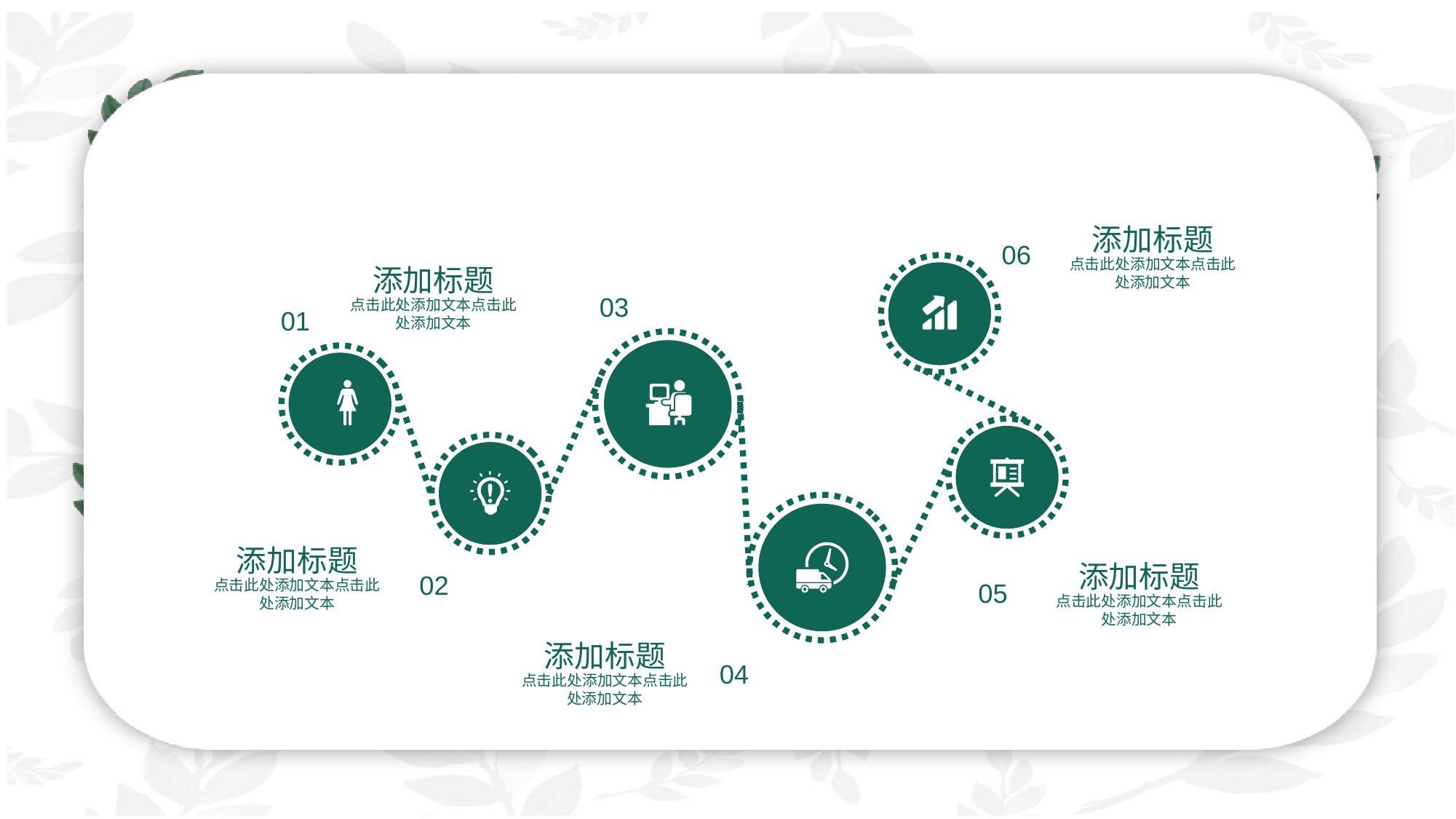

添加标题
06
点击此处添加文本点击此处添加文本

添加标题

03
点击此处添加文本点击此处添加文本
01

添加标题
添加标题
02
点击此处添加文本点击此处添加文本
05
点击此处添加文本点击此处添加文本
添加标题
04
点击此处添加文本点击此处添加文本